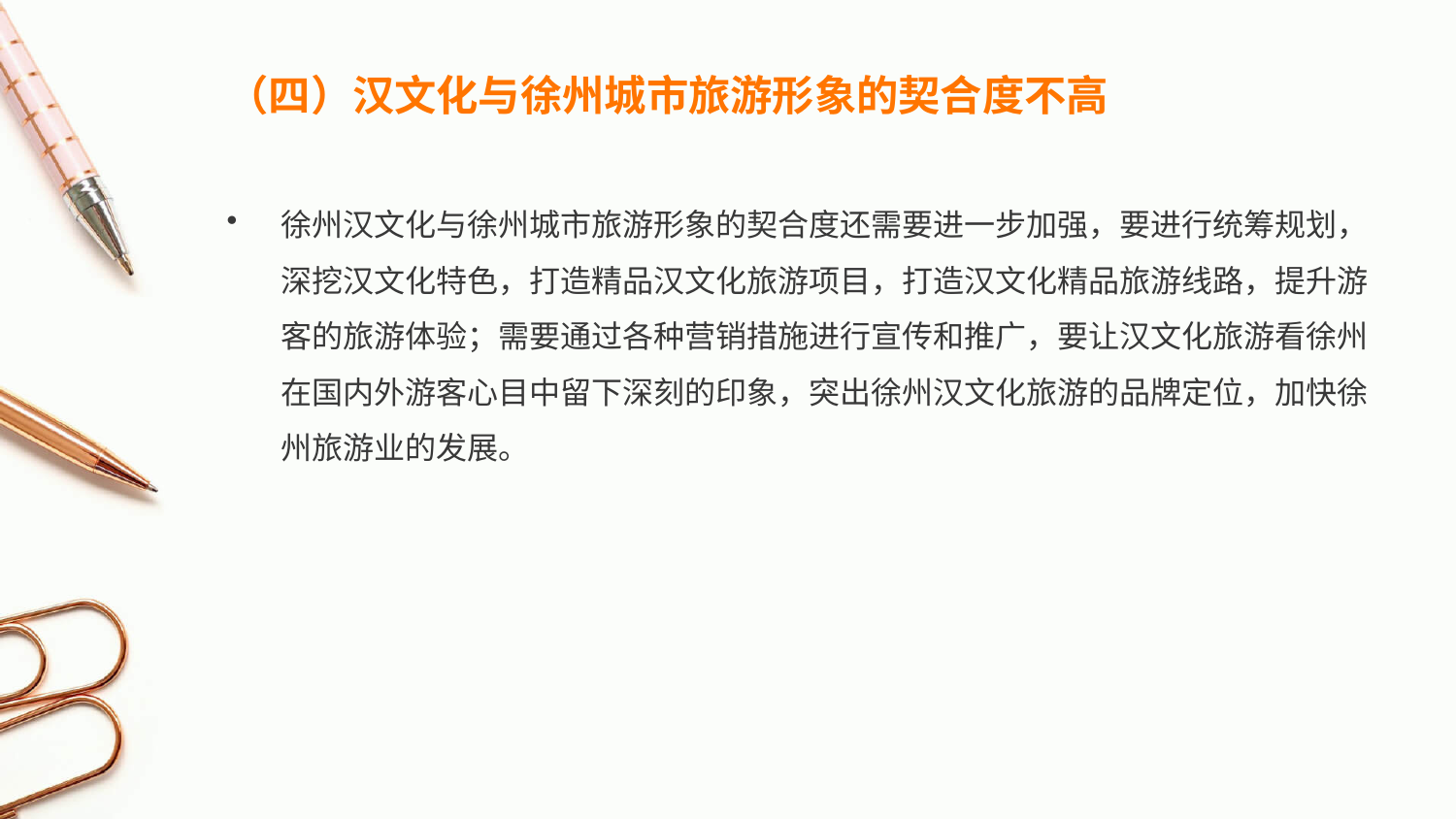

（四）汉文化与徐州城市旅游形象的契合度不高
徐州汉文化与徐州城市旅游形象的契合度还需要进一步加强，要进行统筹规划，深挖汉文化特色，打造精品汉文化旅游项目，打造汉文化精品旅游线路，提升游客的旅游体验；需要通过各种营销措施进行宣传和推广，要让汉文化旅游看徐州在国内外游客心目中留下深刻的印象，突出徐州汉文化旅游的品牌定位，加快徐州旅游业的发展。